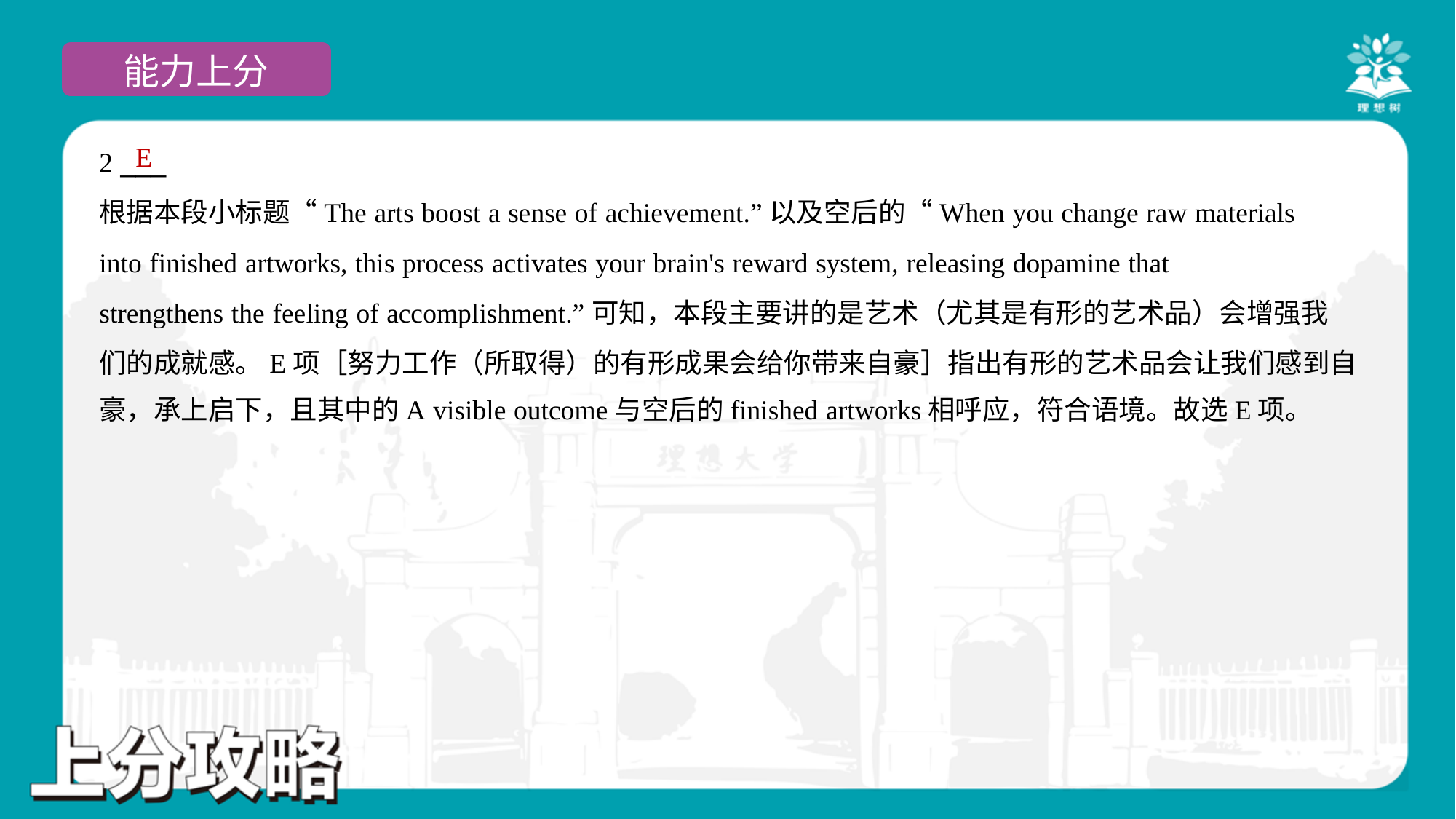

E
2 ___
根据本段小标题“The arts boost a sense of achievement.”以及空后的“When you change raw materials
into finished artworks, this process activates your brain's reward system, releasing dopamine that
strengthens the feeling of accomplishment.”可知，本段主要讲的是艺术（尤其是有形的艺术品）会增强我
们的成就感。E项［努力工作（所取得）的有形成果会给你带来自豪］指出有形的艺术品会让我们感到自
豪，承上启下，且其中的A visible outcome与空后的finished artworks相呼应，符合语境。故选E项。